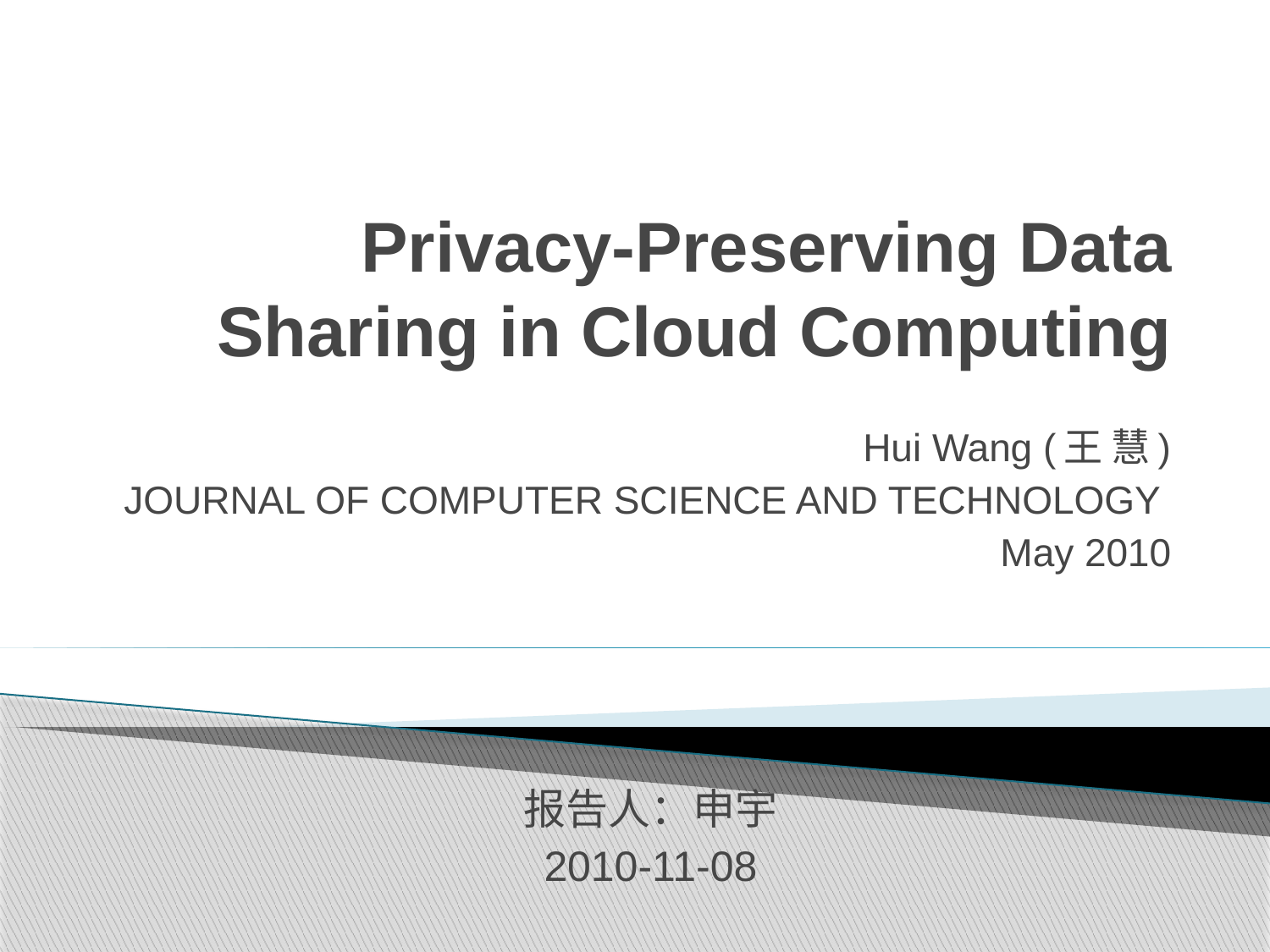

# Privacy-Preserving Data Sharing in Cloud Computing
Hui Wang (王 慧)
JOURNAL OF COMPUTER SCIENCE AND TECHNOLOGY
May 2010
报告人：申宇
2010-11-08